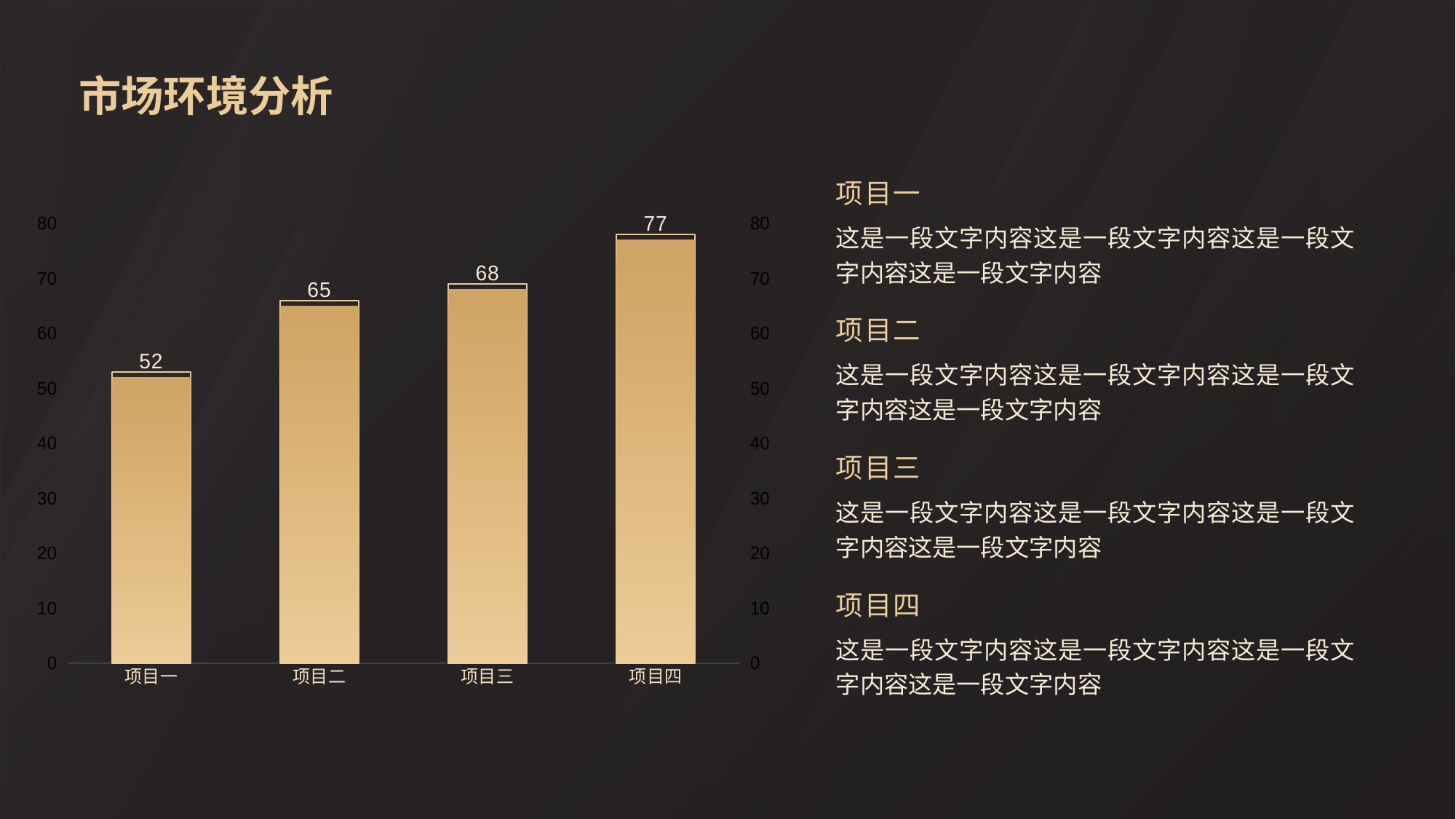

市场环境分析

### Chart

| Category | 系列 1 | 系列 2 |
|---|---|---|
| 项目一 | 53.0 | 52.0 |
| 项目二 | 66.0 | 65.0 |
| 项目三 | 69.0 | 68.0 |
| 项目四 | 78.0 | 77.0 |
项目一
这是一段文字内容这是一段文字内容这是一段文字内容这是一段文字内容
项目二
这是一段文字内容这是一段文字内容这是一段文字内容这是一段文字内容
项目三
这是一段文字内容这是一段文字内容这是一段文字内容这是一段文字内容
项目四
这是一段文字内容这是一段文字内容这是一段文字内容这是一段文字内容